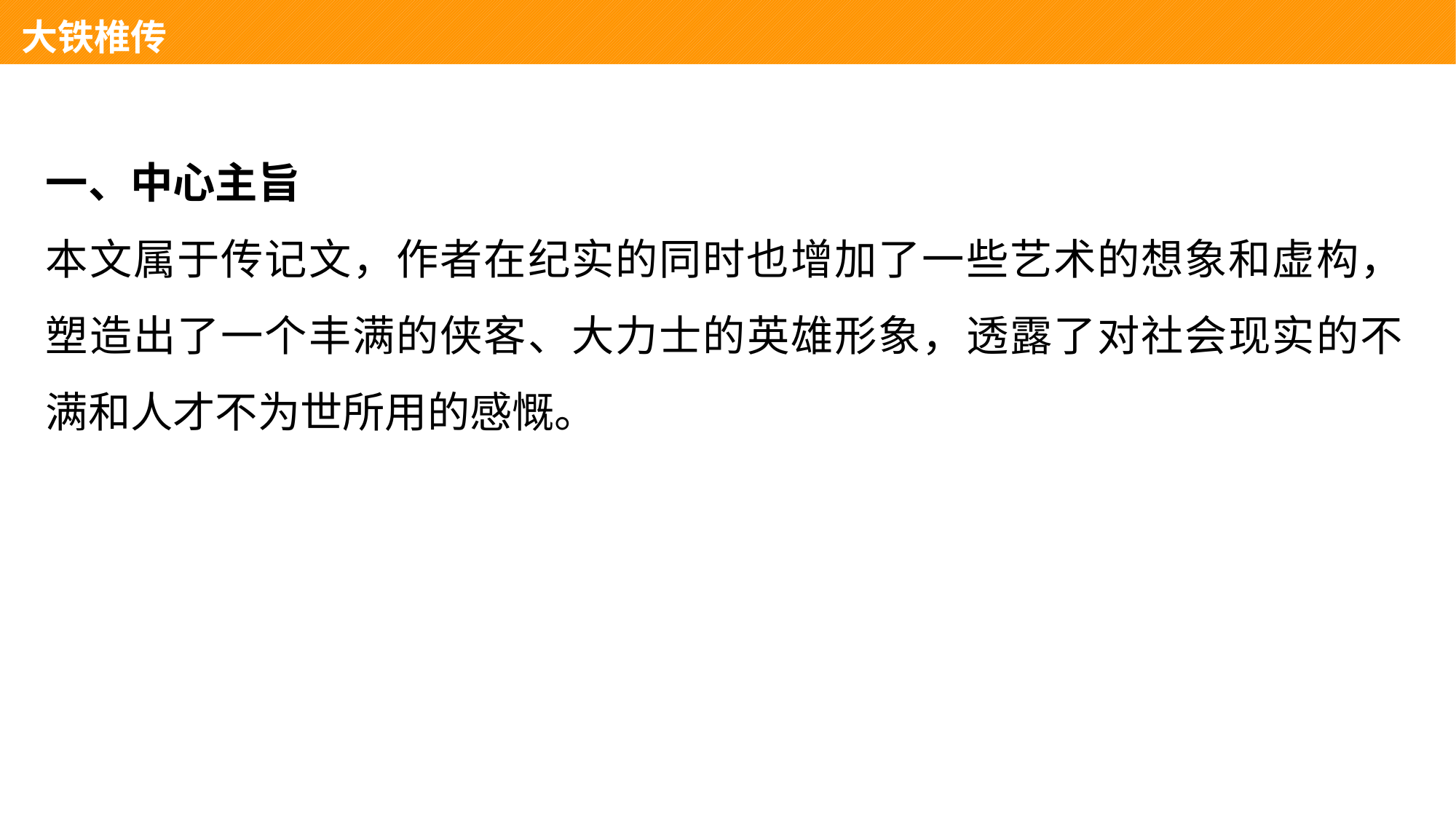

大铁椎传
一、中心主旨
本文属于传记文，作者在纪实的同时也增加了一些艺术的想象和虚构，塑造出了一个丰满的侠客、大力士的英雄形象，透露了对社会现实的不满和人才不为世所用的感慨。